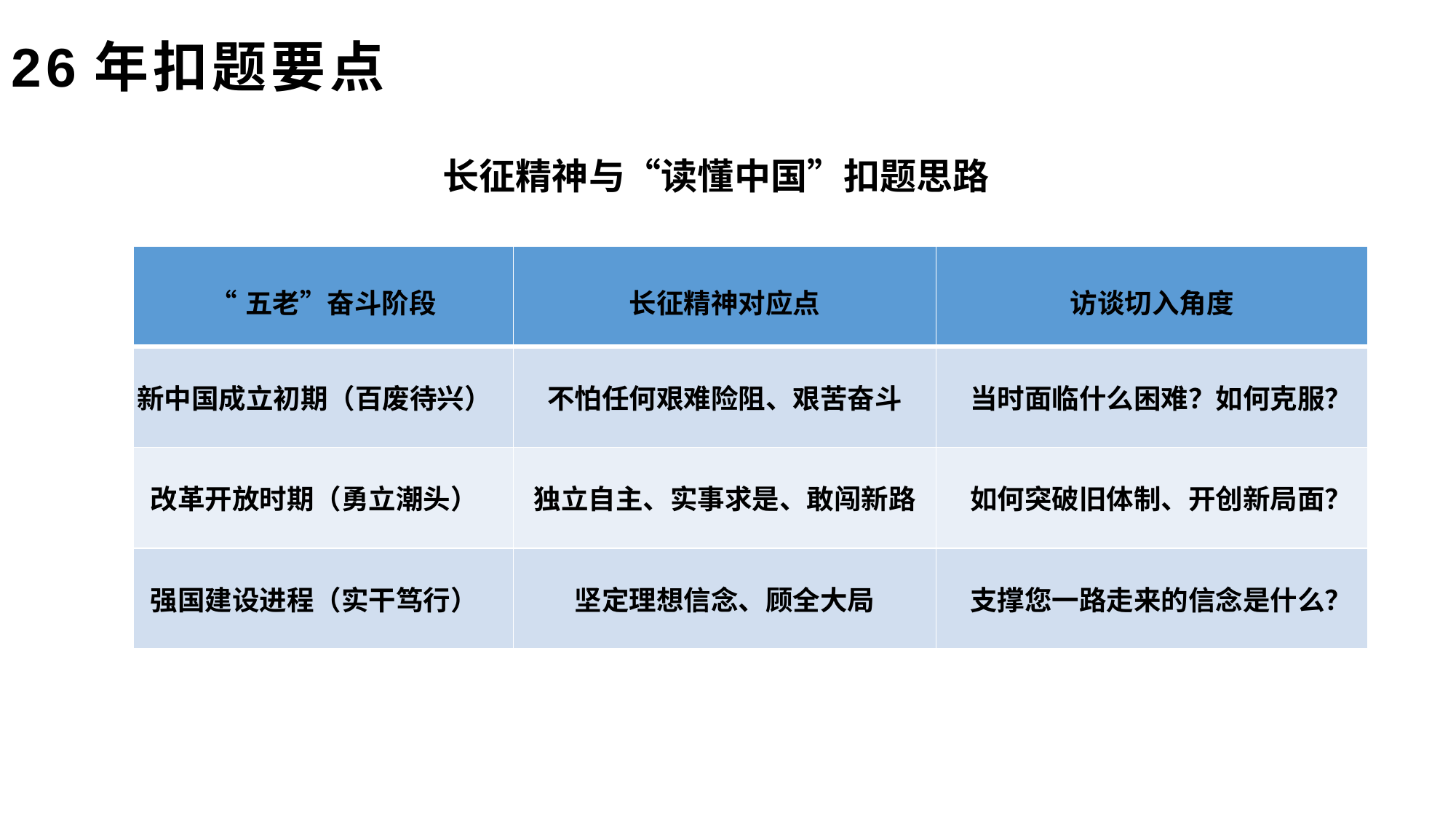

26年扣题要点
长征精神与“读懂中国”扣题思路

| “五老”奋斗阶段 | 长征精神对应点 | 访谈切入角度 |
| --- | --- | --- |
| 新中国成立初期（百废待兴） | 不怕任何艰难险阻、艰苦奋斗 | 当时面临什么困难？如何克服？ |
| 改革开放时期（勇立潮头） | 独立自主、实事求是、敢闯新路 | 如何突破旧体制、开创新局面？ |
| 强国建设进程（实干笃行） | 坚定理想信念、顾全大局 | 支撑您一路走来的信念是什么？ |